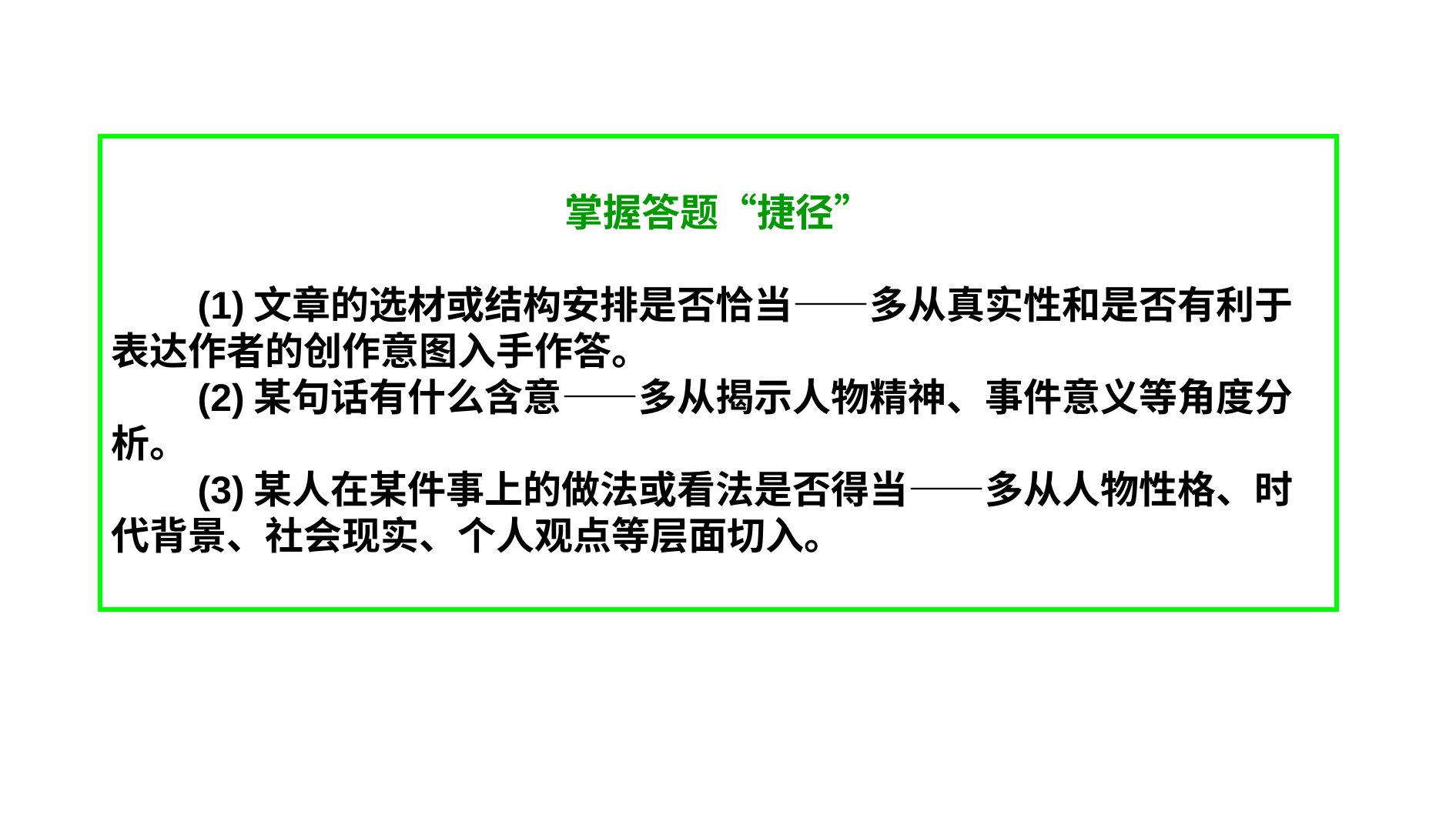

掌握答题“捷径”

        (1)文章的选材或结构安排是否恰当——多从真实性和是否有利于表达作者的创作意图入手作答。
        (2)某句话有什么含意——多从揭示人物精神、事件意义等角度分析。
        (3)某人在某件事上的做法或看法是否得当——多从人物性格、时代背景、社会现实、个人观点等层面切入。